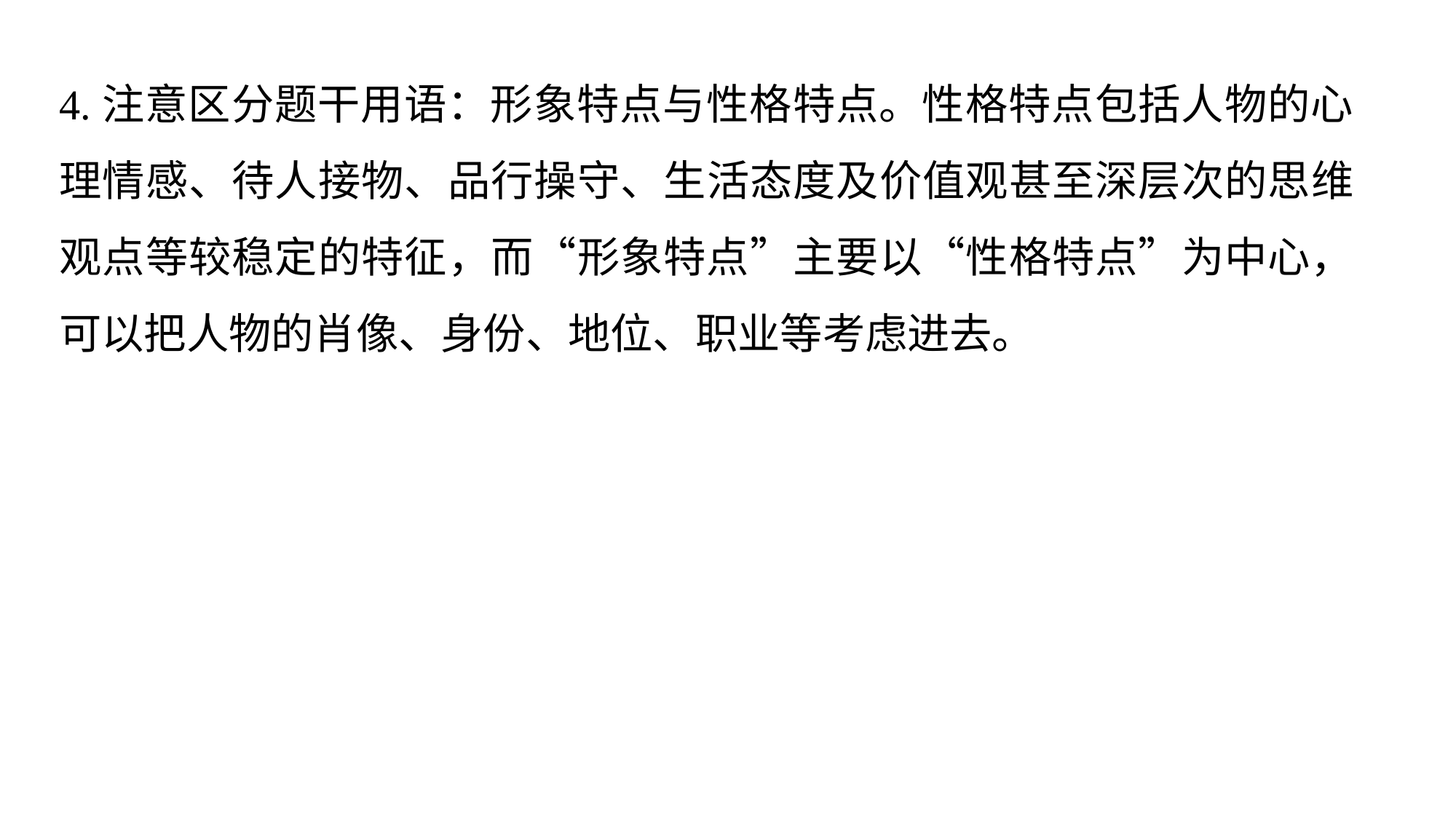

4.注意区分题干用语：形象特点与性格特点。性格特点包括人物的心理情感、待人接物、品行操守、生活态度及价值观甚至深层次的思维观点等较稳定的特征，而“形象特点”主要以“性格特点”为中心，可以把人物的肖像、身份、地位、职业等考虑进去。